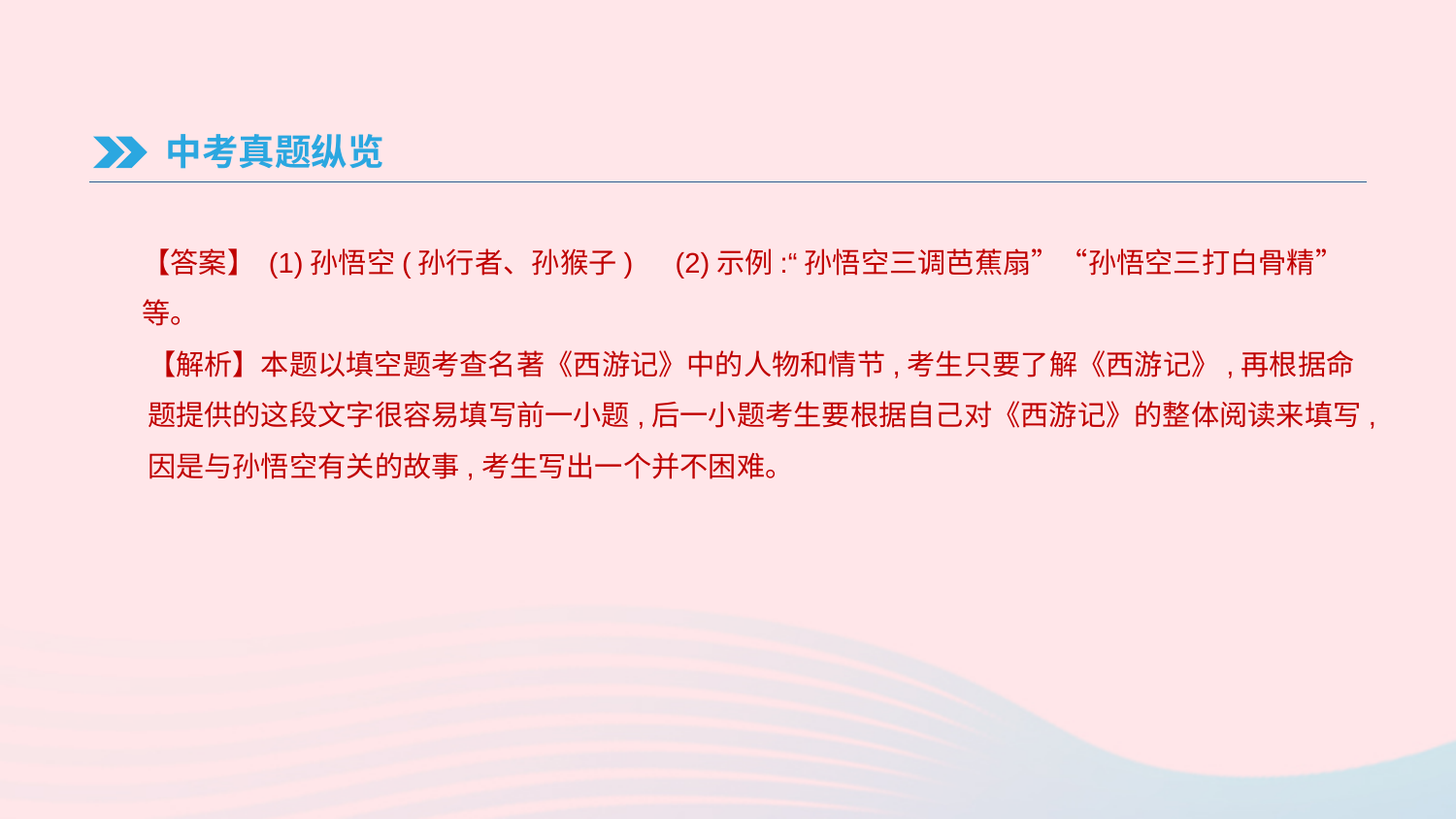

中考真题纵览

【答案】 (1)孙悟空(孙行者、孙猴子)　(2)示例:“孙悟空三调芭蕉扇”“孙悟空三打白骨精”等。
【解析】本题以填空题考查名著《西游记》中的人物和情节,考生只要了解《西游记》,再根据命题提供的这段文字很容易填写前一小题,后一小题考生要根据自己对《西游记》的整体阅读来填写,因是与孙悟空有关的故事,考生写出一个并不困难。